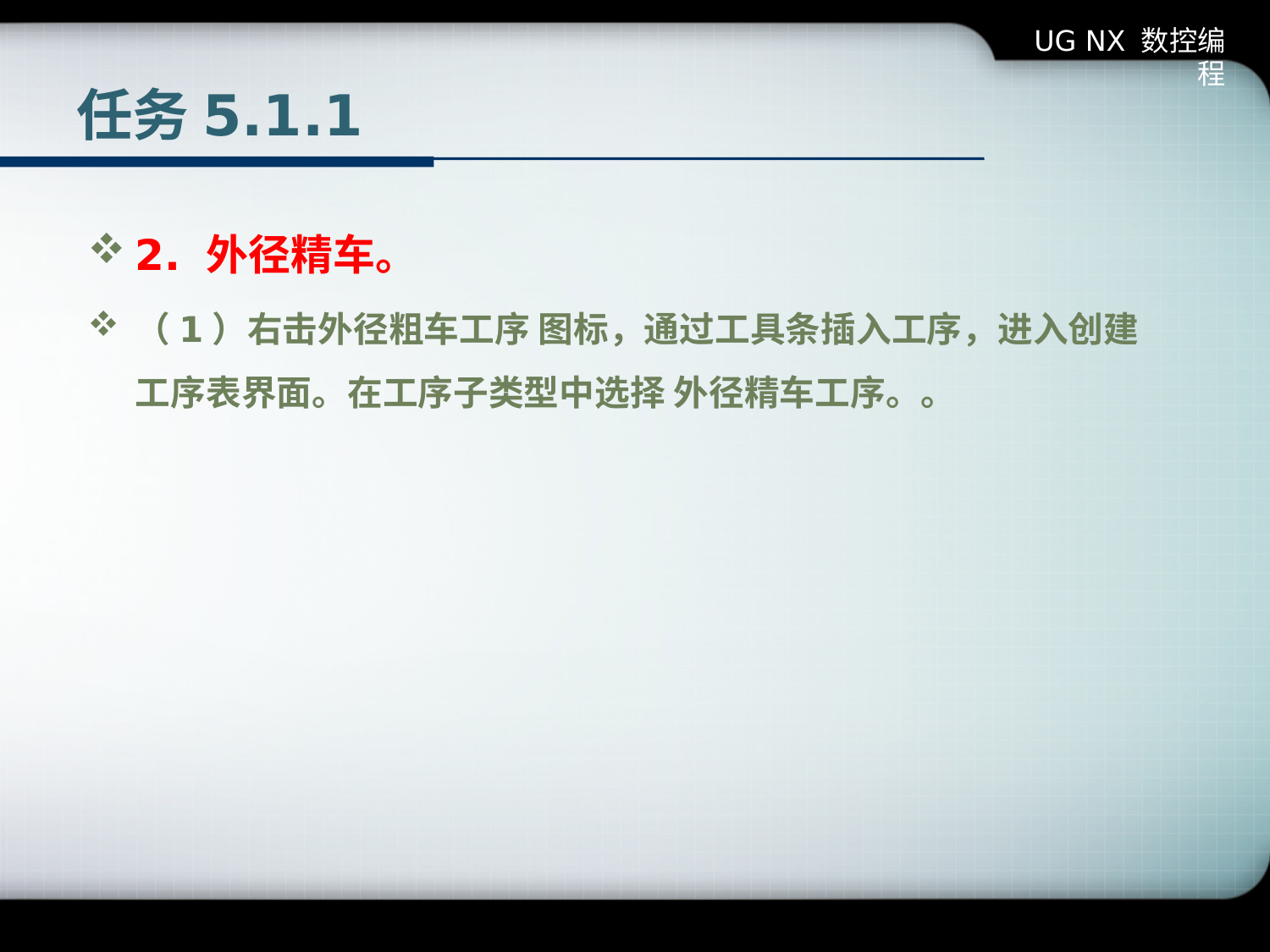

UG NX 数控编程
# 任务5.1.1
2. 外径精车。
（1）右击外径粗车工序 图标，通过工具条插入工序，进入创建工序表界面。在工序子类型中选择 外径精车工序。。